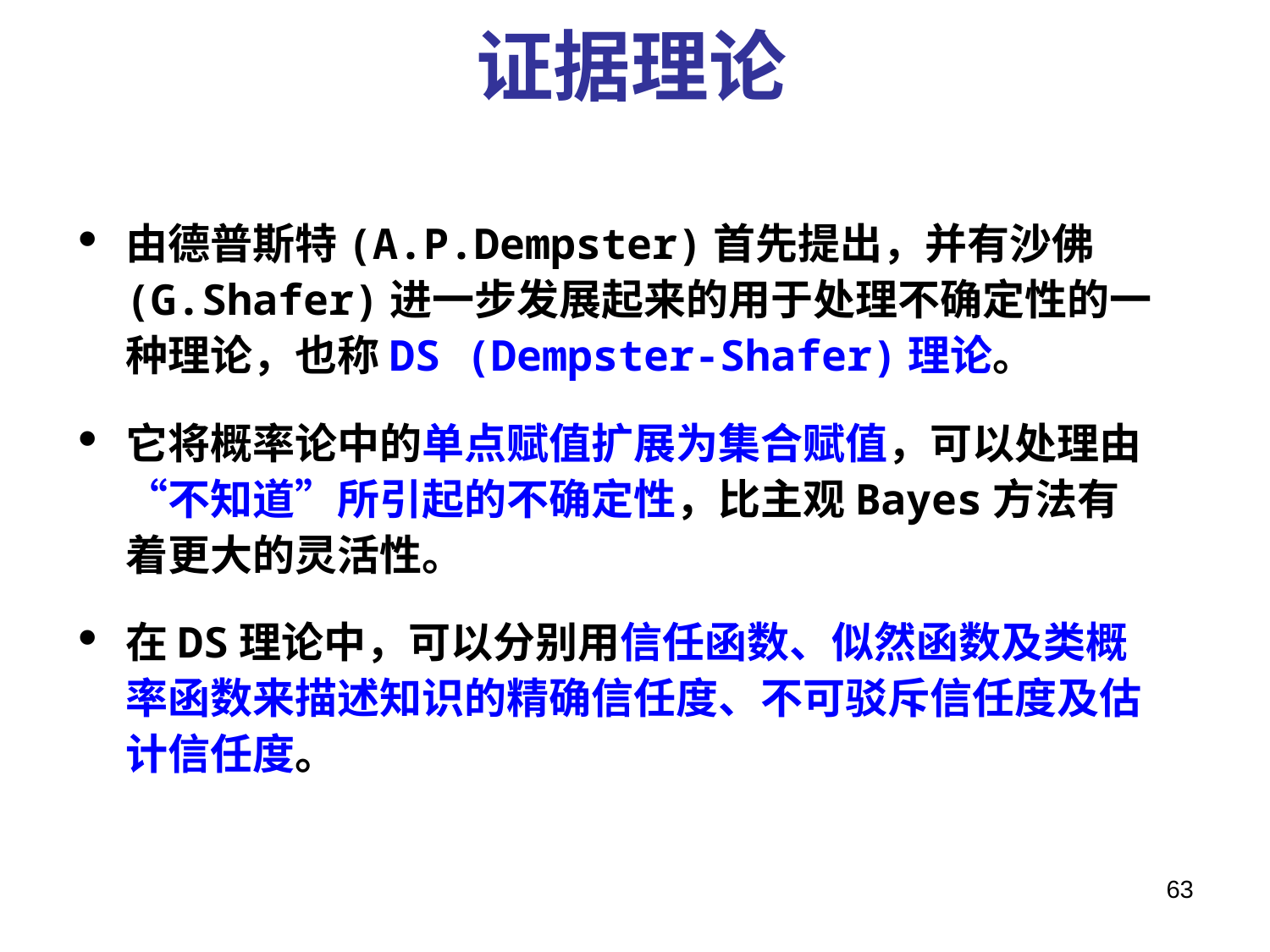

证据理论
由德普斯特(A.P.Dempster)首先提出，并有沙佛(G.Shafer)进一步发展起来的用于处理不确定性的一种理论，也称DS (Dempster-Shafer)理论。
它将概率论中的单点赋值扩展为集合赋值，可以处理由“不知道”所引起的不确定性，比主观Bayes方法有着更大的灵活性。
在DS理论中，可以分别用信任函数、似然函数及类概率函数来描述知识的精确信任度、不可驳斥信任度及估计信任度。
63